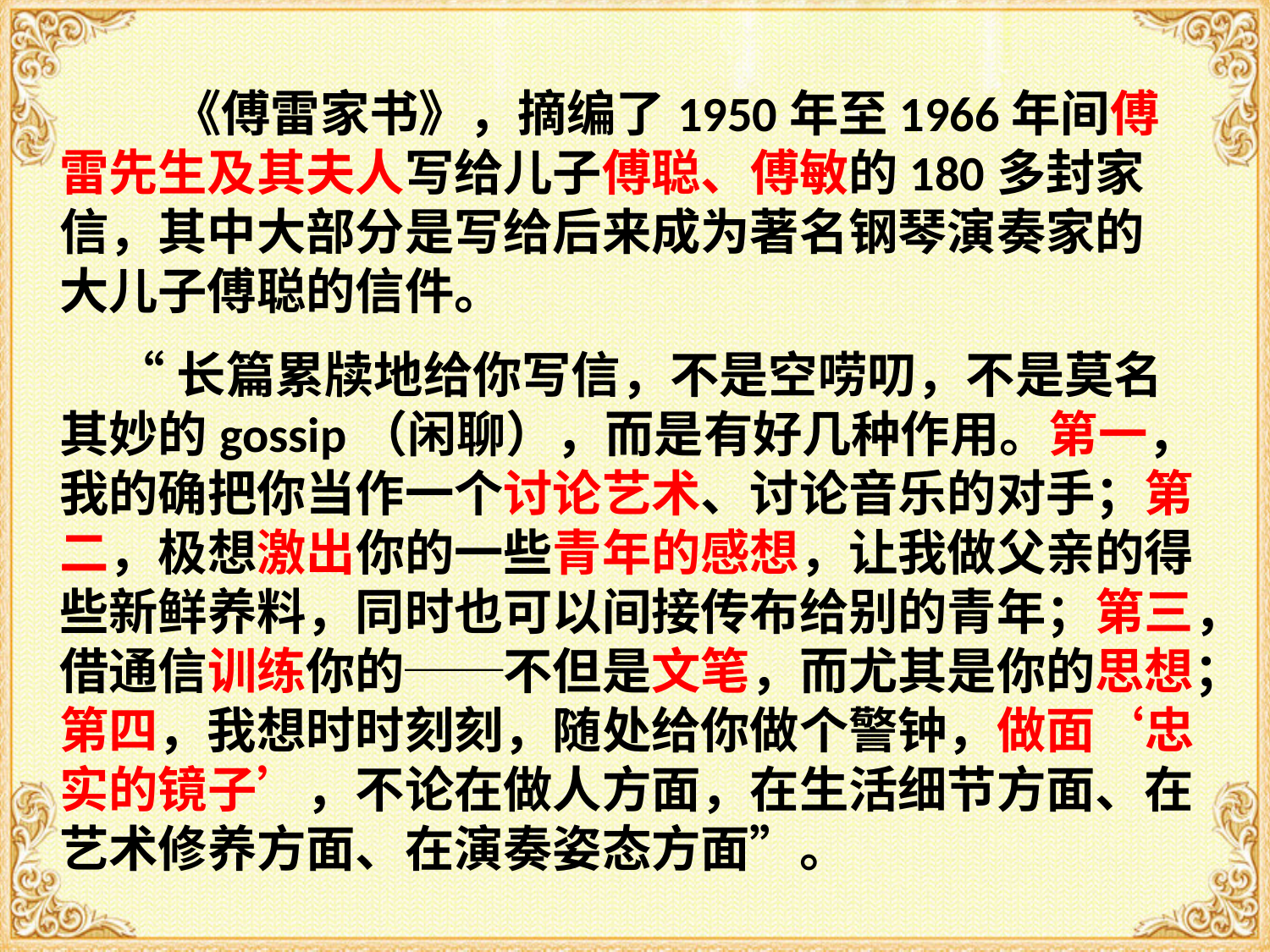

《傅雷家书》，摘编了1950年至1966年间傅雷先生及其夫人写给儿子傅聪、傅敏的180多封家信，其中大部分是写给后来成为著名钢琴演奏家的大儿子傅聪的信件。
     “长篇累牍地给你写信，不是空唠叨，不是莫名其妙的gossip（闲聊），而是有好几种作用。第一，我的确把你当作一个讨论艺术、讨论音乐的对手；第二，极想激出你的一些青年的感想，让我做父亲的得些新鲜养料，同时也可以间接传布给别的青年；第三，借通信训练你的──不但是文笔，而尤其是你的思想；第四，我想时时刻刻，随处给你做个警钟，做面‘忠实的镜子’，不论在做人方面，在生活细节方面、在艺术修养方面、在演奏姿态方面”。